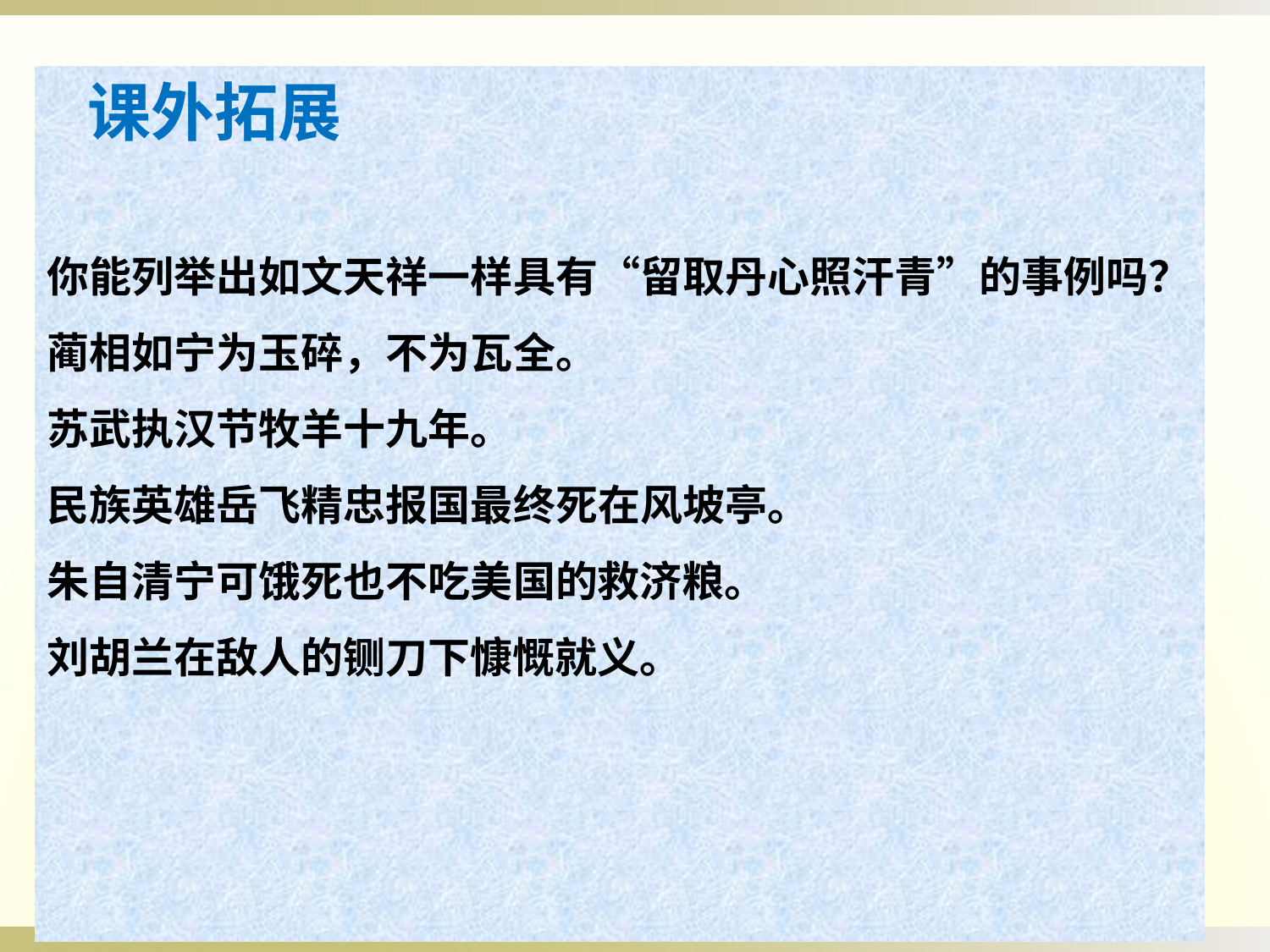

你能列举出如文天祥一样具有“留取丹心照汗青”的事例吗？
蔺相如宁为玉碎，不为瓦全。
苏武执汉节牧羊十九年。
民族英雄岳飞精忠报国最终死在风坡亭。
朱自清宁可饿死也不吃美国的救济粮。
刘胡兰在敌人的铡刀下慷慨就义。

课外拓展